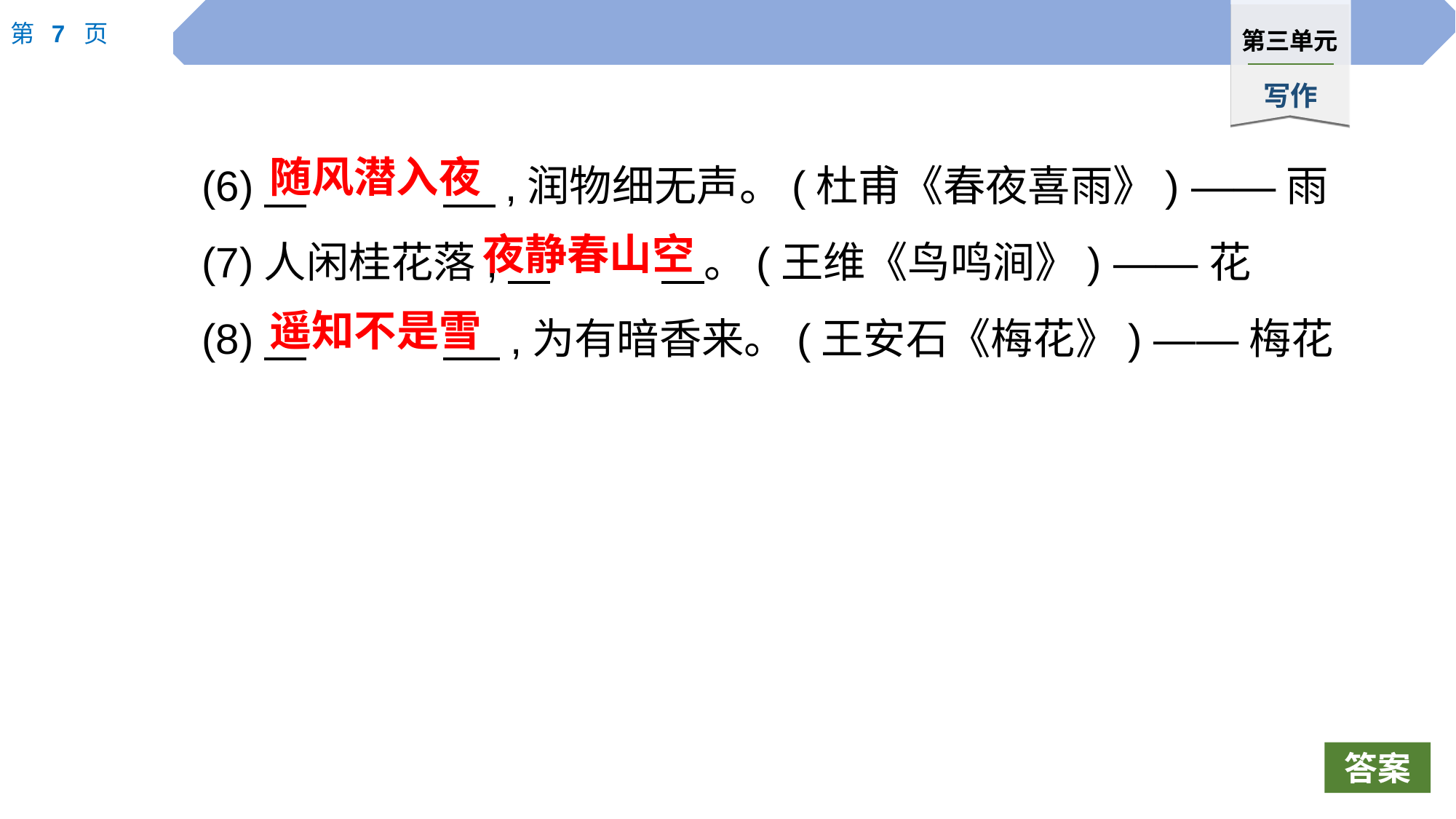

随风潜入夜
(6)　		 　,润物细无声。(杜甫《春夜喜雨》) ——雨
(7)人闲桂花落,　		　。(王维《鸟鸣涧》) ——花
(8)　		      ,为有暗香来。(王安石《梅花》) ——梅花
夜静春山空
遥知不是雪
答案